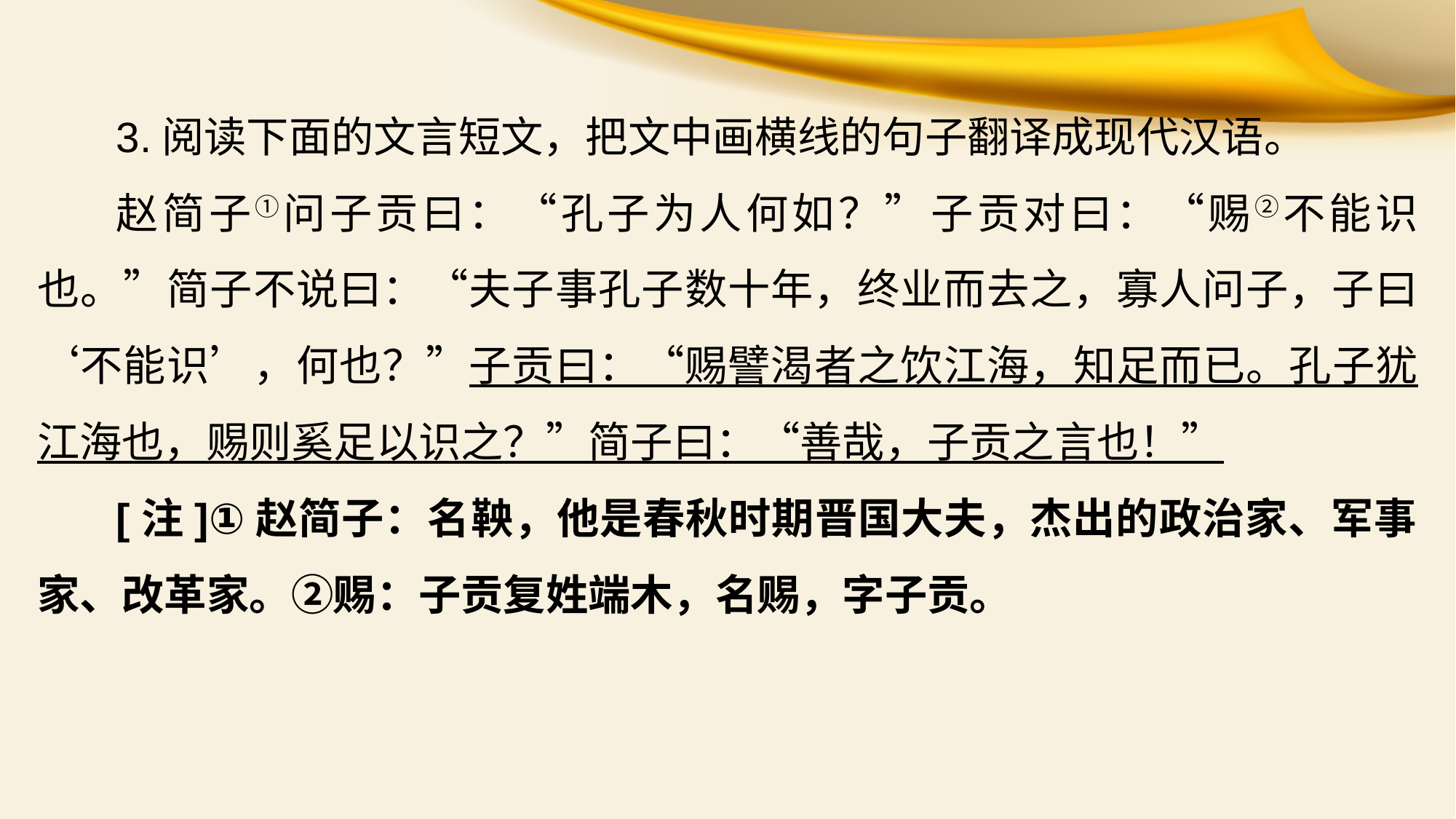

3.阅读下面的文言短文，把文中画横线的句子翻译成现代汉语。
赵简子①问子贡曰：“孔子为人何如？”子贡对曰：“赐②不能识也。”简子不说曰：“夫子事孔子数十年，终业而去之，寡人问子，子曰‘不能识’，何也？”子贡曰：“赐譬渴者之饮江海，知足而已。孔子犹江海也，赐则奚足以识之？”简子曰：“善哉，子贡之言也！”
[注]①赵简子：名鞅，他是春秋时期晋国大夫，杰出的政治家、军事家、改革家。②赐：子贡复姓端木，名赐，字子贡。